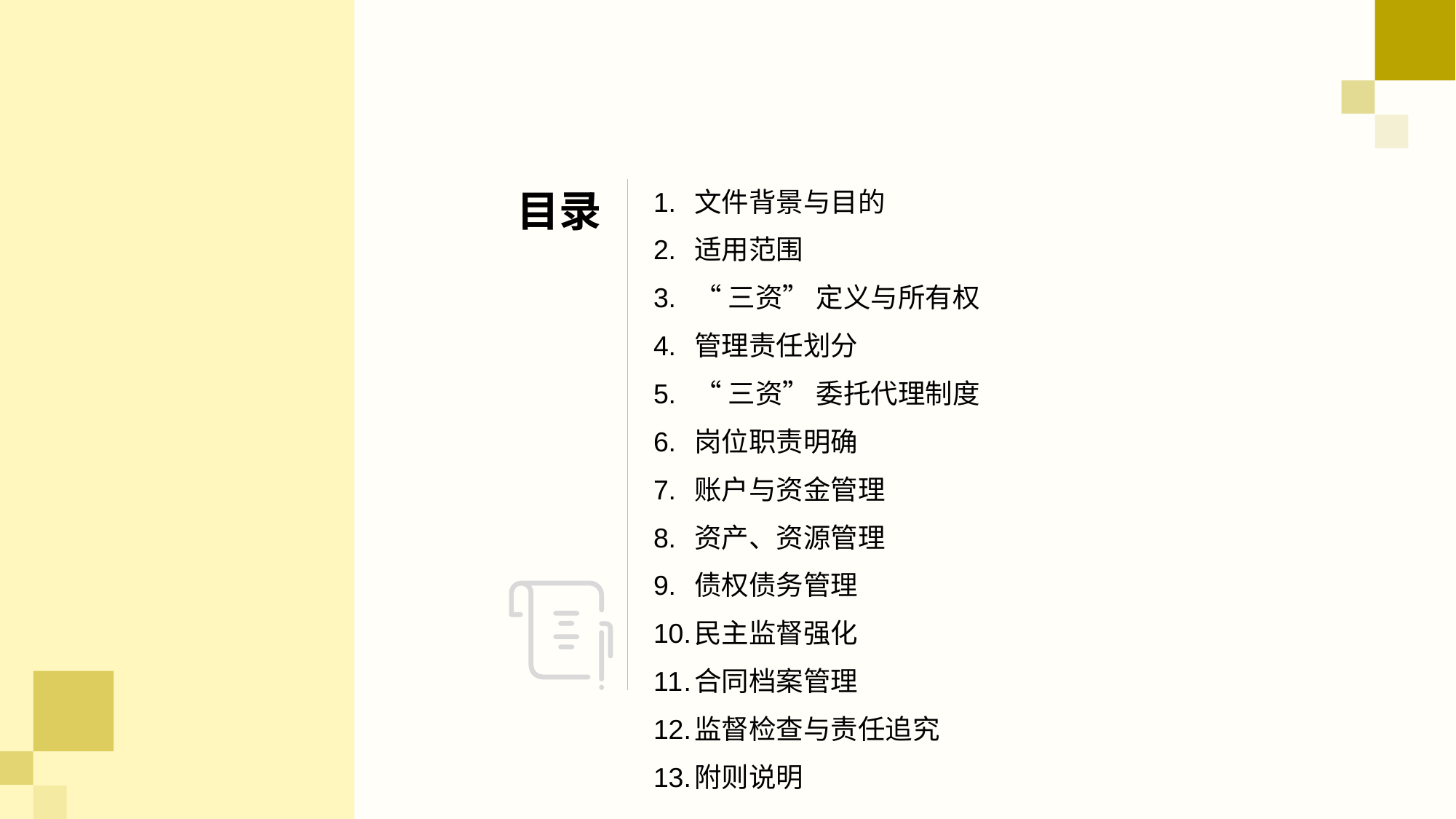

# 目录
文件背景与目的
适用范围
“三资” 定义与所有权
管理责任划分
“三资” 委托代理制度
岗位职责明确
账户与资金管理
资产、资源管理
债权债务管理
民主监督强化
合同档案管理
监督检查与责任追究
附则说明